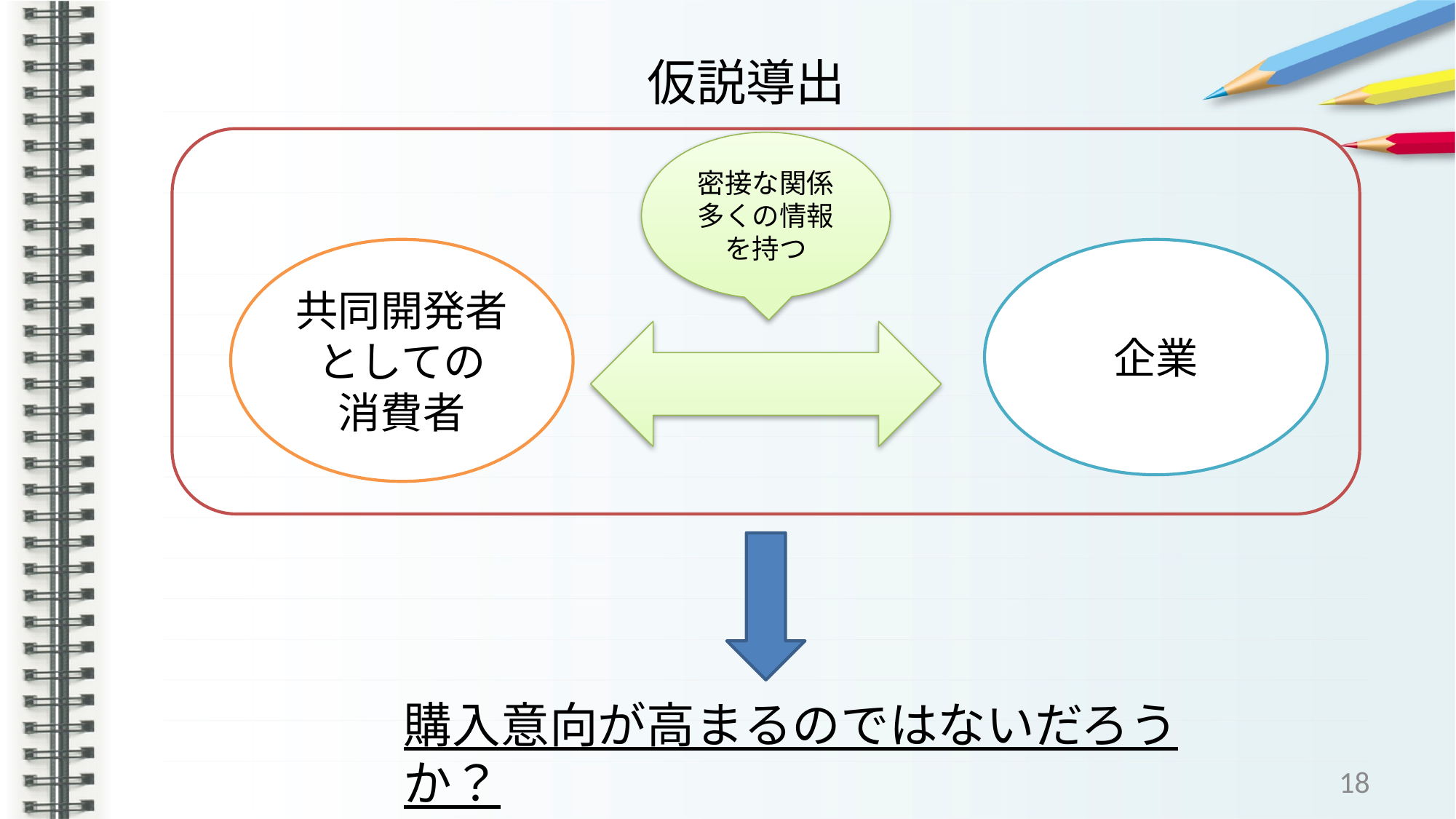

# 仮説導出

密接な関係
多くの情報を持つ
共同開発者
としての
消費者
企業

購入意向が高まるのではないだろうか？
18